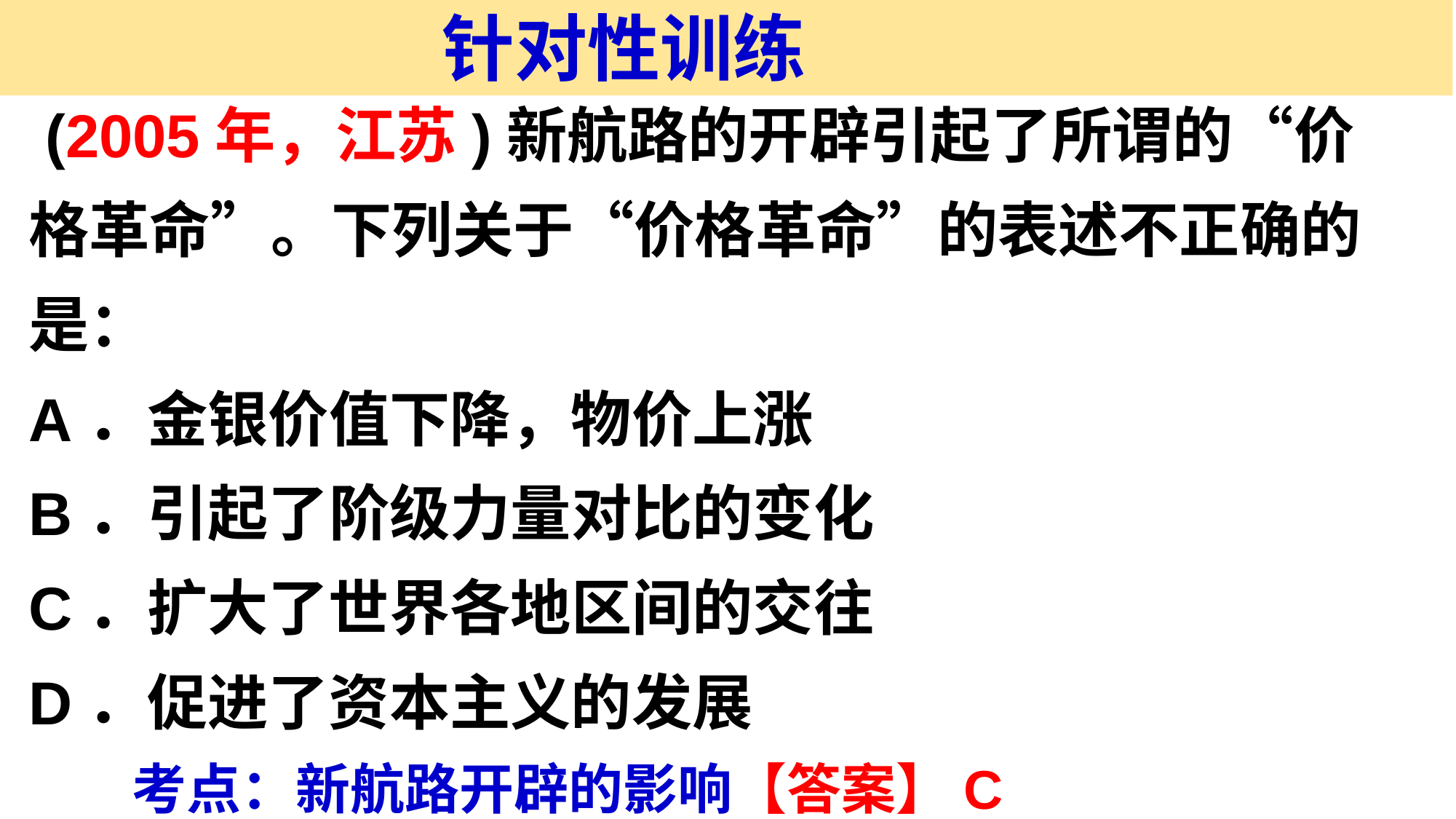

针对性训练
 (2005年，江苏)新航路的开辟引起了所谓的“价格革命”。下列关于“价格革命”的表述不正确的是：
A．金银价值下降，物价上涨
B．引起了阶级力量对比的变化
C．扩大了世界各地区间的交往
D．促进了资本主义的发展
考点：新航路开辟的影响【答案】C